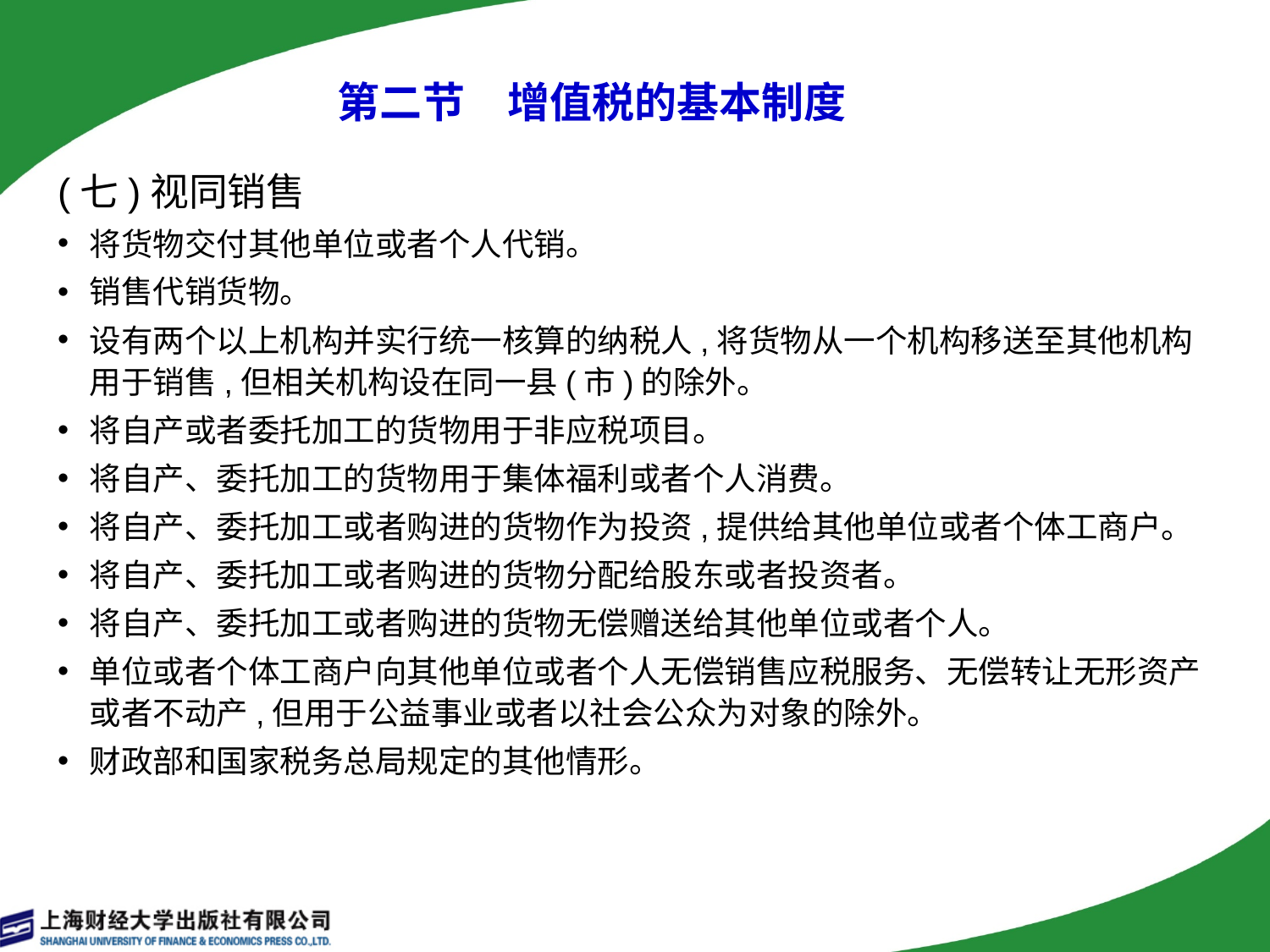

第二节　增值税的基本制度
(七)视同销售
将货物交付其他单位或者个人代销。
销售代销货物。
设有两个以上机构并实行统一核算的纳税人,将货物从一个机构移送至其他机构用于销售,但相关机构设在同一县(市)的除外。
将自产或者委托加工的货物用于非应税项目。
将自产、委托加工的货物用于集体福利或者个人消费。
将自产、委托加工或者购进的货物作为投资,提供给其他单位或者个体工商户。
将自产、委托加工或者购进的货物分配给股东或者投资者。
将自产、委托加工或者购进的货物无偿赠送给其他单位或者个人。
单位或者个体工商户向其他单位或者个人无偿销售应税服务、无偿转让无形资产或者不动产,但用于公益事业或者以社会公众为对象的除外。
财政部和国家税务总局规定的其他情形。